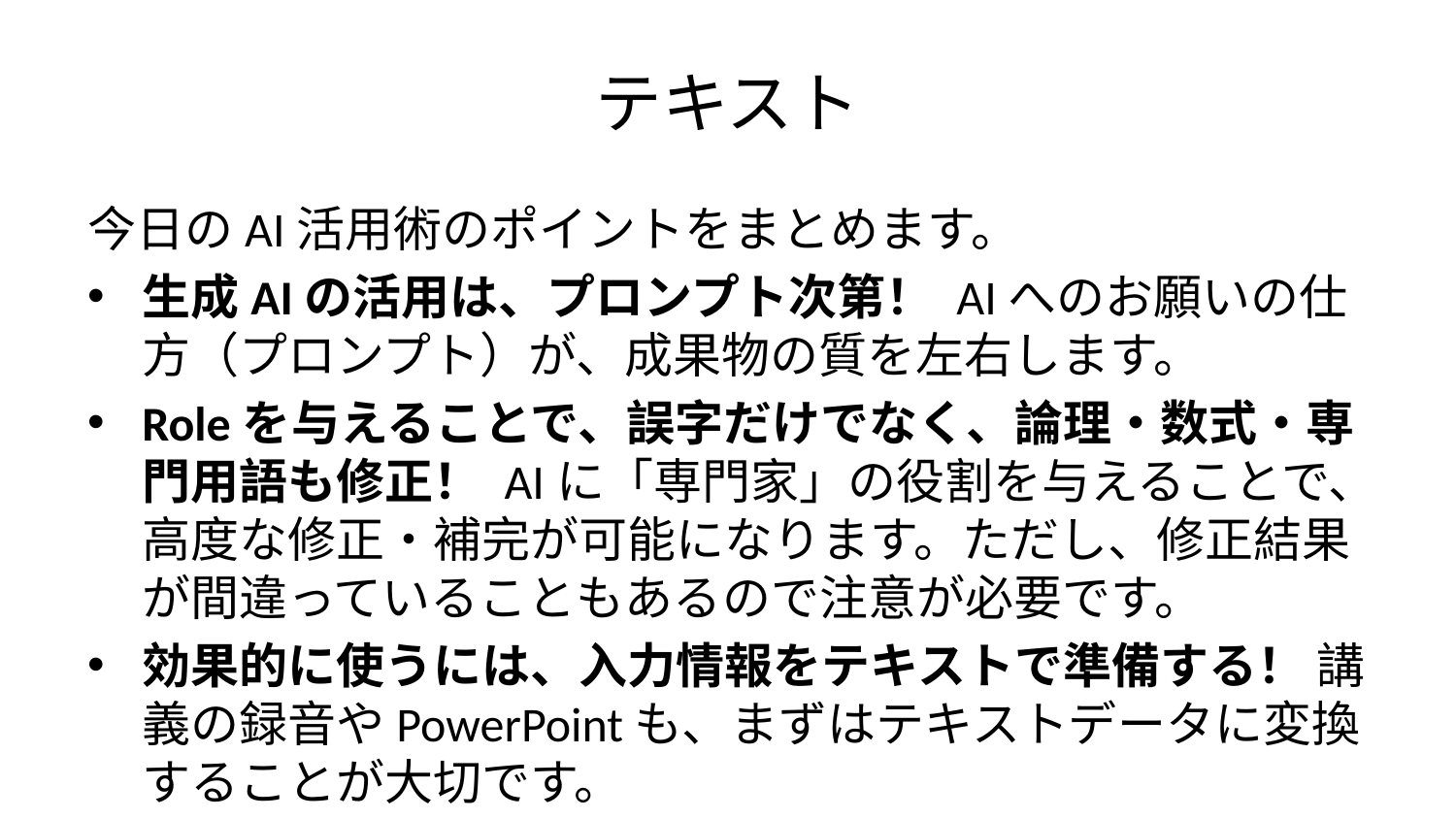

# テキスト
今日のAI活用術のポイントをまとめます。
生成AIの活用は、プロンプト次第！ AIへのお願いの仕方（プロンプト）が、成果物の質を左右します。
Roleを与えることで、誤字だけでなく、論理・数式・専門用語も修正！ AIに「専門家」の役割を与えることで、高度な修正・補完が可能になります。ただし、修正結果が間違っていることもあるので注意が必要です。
効果的に使うには、入力情報をテキストで準備する！ 講義の録音やPowerPointも、まずはテキストデータに変換することが大切です。
原則、出力もテキストに限定されるので、Markdownを活用！ シンプルで汎用性の高いMarkdown形式を使いこなしましょう。
ほとんどの処理は、Webサービスと Pandoc だけで完結できる！ 特別なソフトを入れなくても、便利なオンラインツールで多くの作業が行えます。 （PowerPointをMarkdown化するには、専門のツール（pptx2md.py）の利用が推奨されます）
プログラムを利用したほうが、より便利に高度な処理も可能！ 専門家向けには、make_textbook5.py, pandoc.py, transcribe_simple.pyといったプログラムを活用することで、さらに効率的な作業が実現します。